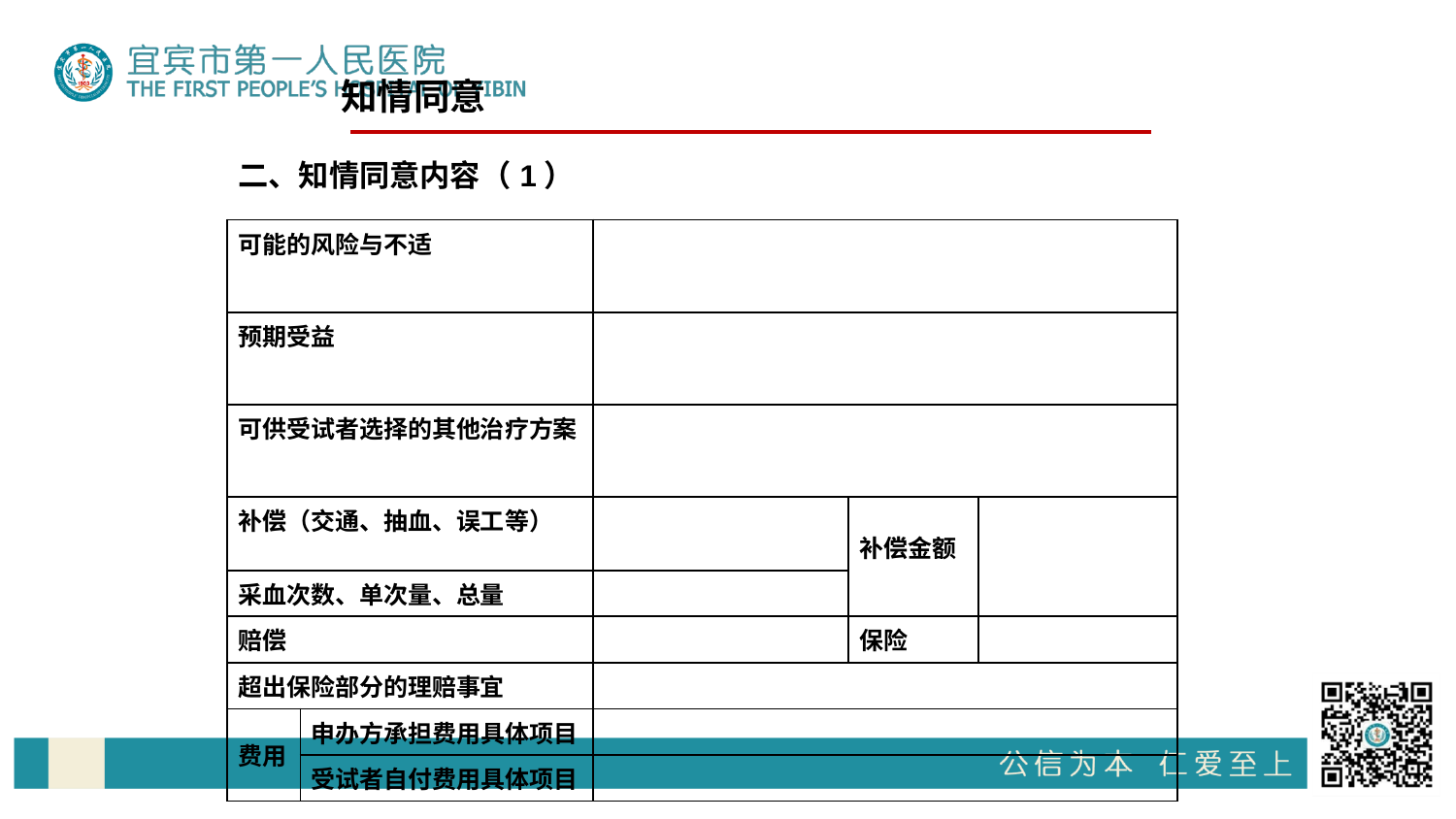

知情同意
| 二、知情同意内容（1） |  |  |  |  |
| --- | --- | --- | --- | --- |
| 可能的风险与不适 |  |  |  |  |
| 预期受益 |  |  |  |  |
| 可供受试者选择的其他治疗方案 |  |  |  |  |
| 补偿（交通、抽血、误工等） |  |  | 补偿金额 |  |
| 采血次数、单次量、总量 |  |  |  |  |
| 赔偿 |  |  | 保险 |  |
| 超出保险部分的理赔事宜 |  |  |  |  |
| 费用 | 申办方承担费用具体项目 |  |  |  |
|  | 受试者自付费用具体项目 |  |  |  |
17
17